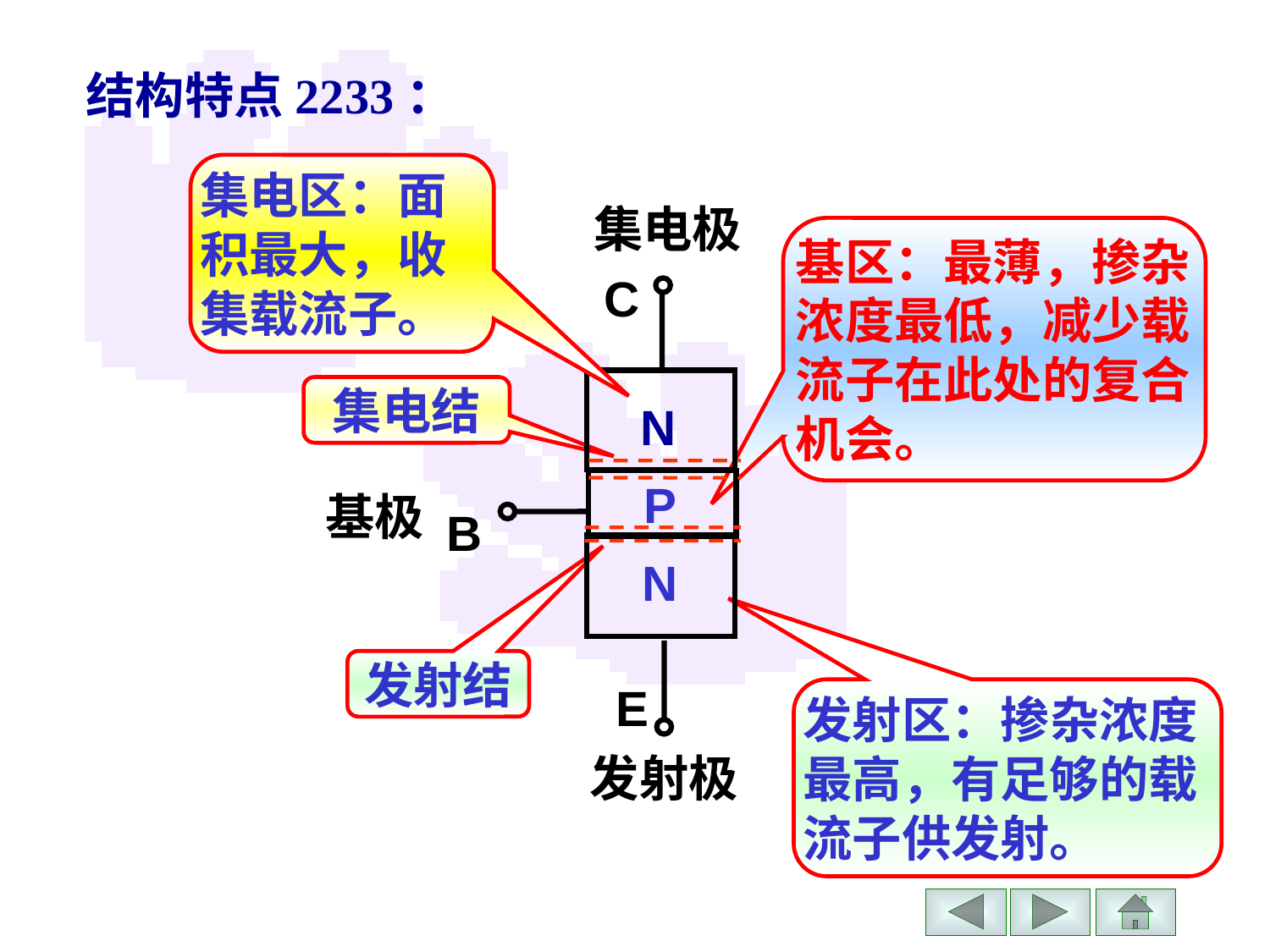

结构特点2233：
集电区：面积最大，收集载流子。
集电极
C
B
E

N
P
N
基极
发射极
基区：最薄，掺杂浓度最低，减少载流子在此处的复合机会。
集电结

发射结
发射区：掺杂浓度最高，有足够的载流子供发射。